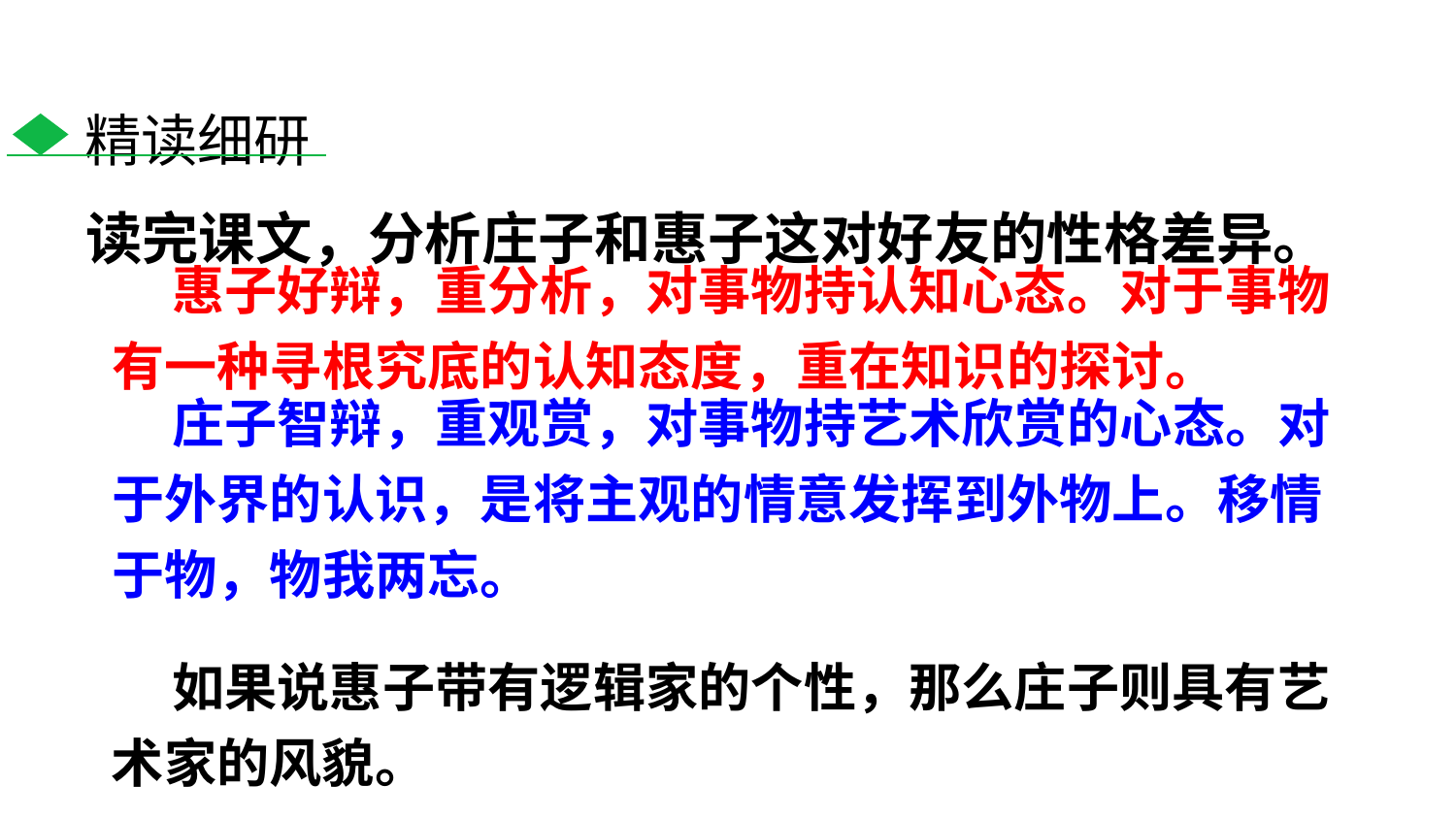

精读细研

读完课文，分析庄子和惠子这对好友的性格差异。
    惠子好辩，重分析，对事物持认知心态。对于事物有一种寻根究底的认知态度，重在知识的探讨。
    庄子智辩，重观赏，对事物持艺术欣赏的心态。对于外界的认识，是将主观的情意发挥到外物上。移情于物，物我两忘。
    如果说惠子带有逻辑家的个性，那么庄子则具有艺术家的风貌。